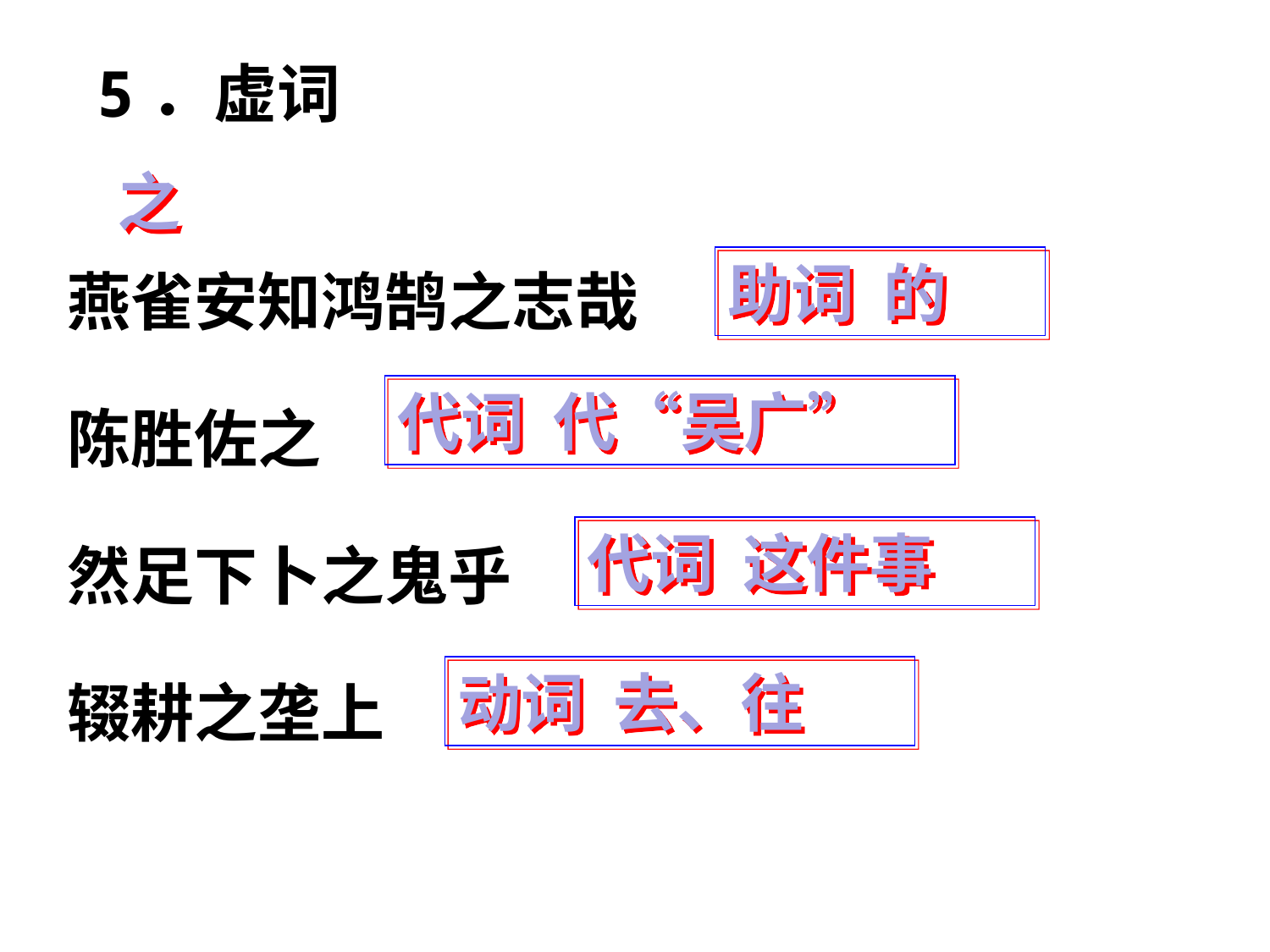

5．虚词
之
燕雀安知鸿鹄之志哉
陈胜佐之
然足下卜之鬼乎
辍耕之垄上
助词  的
代词  代“吴广”
代词  这件事
动词  去、往